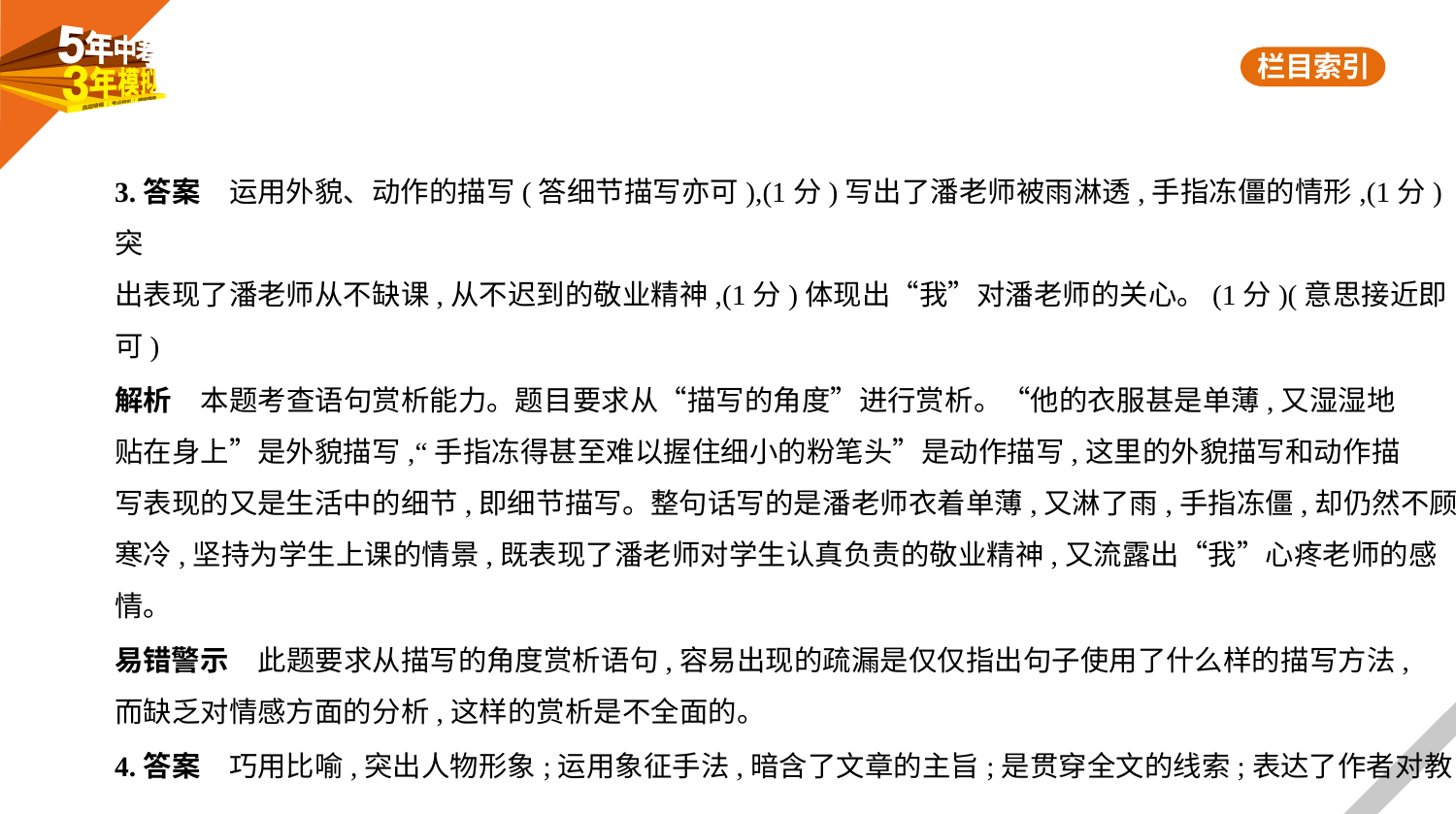

3.答案　运用外貌、动作的描写(答细节描写亦可),(1分)写出了潘老师被雨淋透,手指冻僵的情形,(1分)突
出表现了潘老师从不缺课,从不迟到的敬业精神,(1分)体现出“我”对潘老师的关心。(1分)(意思接近即
可)
解析　本题考查语句赏析能力。题目要求从“描写的角度”进行赏析。“他的衣服甚是单薄,又湿湿地
贴在身上”是外貌描写,“手指冻得甚至难以握住细小的粉笔头”是动作描写,这里的外貌描写和动作描
写表现的又是生活中的细节,即细节描写。整句话写的是潘老师衣着单薄,又淋了雨,手指冻僵,却仍然不顾
寒冷,坚持为学生上课的情景,既表现了潘老师对学生认真负责的敬业精神,又流露出“我”心疼老师的感
情。
易错警示　此题要求从描写的角度赏析语句,容易出现的疏漏是仅仅指出句子使用了什么样的描写方法,
而缺乏对情感方面的分析,这样的赏析是不全面的。
4.答案　巧用比喻,突出人物形象;运用象征手法,暗含了文章的主旨;是贯穿全文的线索;表达了作者对教